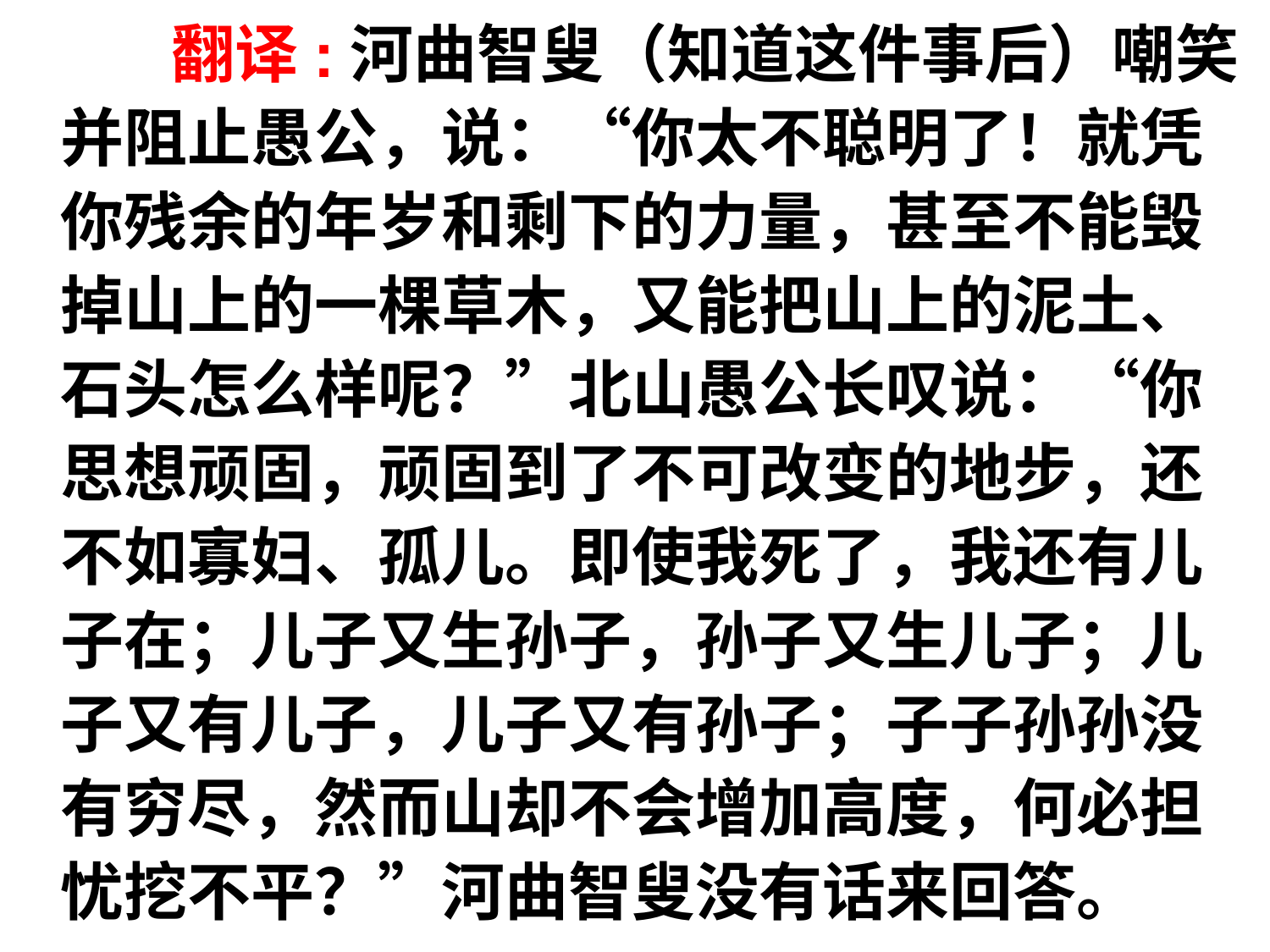

翻译:河曲智叟（知道这件事后）嘲笑并阻止愚公，说：“你太不聪明了！就凭你残余的年岁和剩下的力量，甚至不能毁掉山上的一棵草木，又能把山上的泥土、石头怎么样呢？”北山愚公长叹说：“你思想顽固，顽固到了不可改变的地步，还不如寡妇、孤儿。即使我死了，我还有儿子在；儿子又生孙子，孙子又生儿子；儿子又有儿子，儿子又有孙子；子子孙孙没有穷尽，然而山却不会增加高度，何必担忧挖不平？”河曲智叟没有话来回答。
#